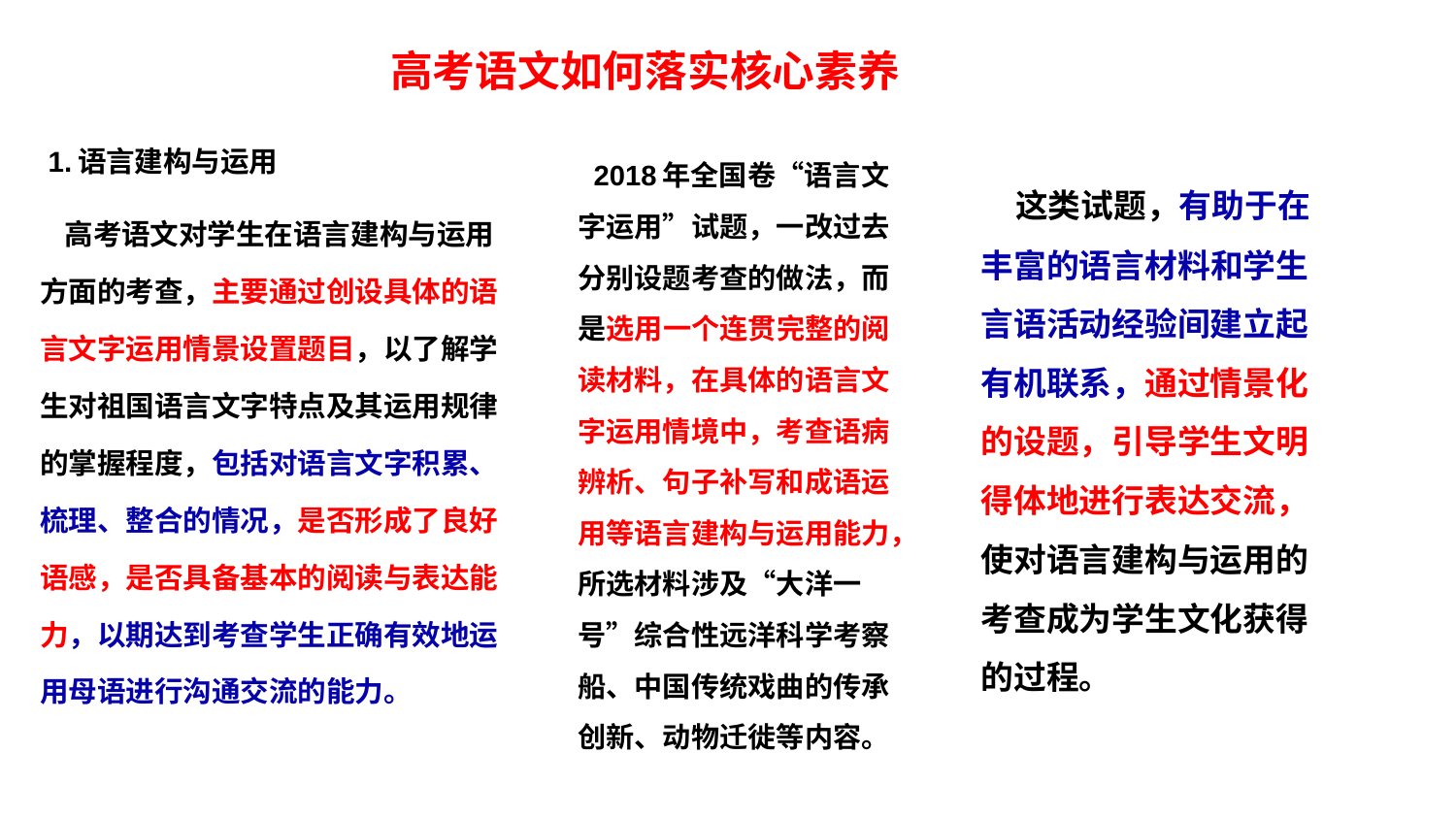

高考语文如何落实核心素养
 1.语言建构与运用
   高考语文对学生在语言建构与运用方面的考查，主要通过创设具体的语言文字运用情景设置题目，以了解学生对祖国语言文字特点及其运用规律的掌握程度，包括对语言文字积累、梳理、整合的情况，是否形成了良好语感，是否具备基本的阅读与表达能力，以期达到考查学生正确有效地运用母语进行沟通交流的能力。
  2018年全国卷“语言文字运用”试题，一改过去分别设题考查的做法，而是选用一个连贯完整的阅读材料，在具体的语言文字运用情境中，考查语病辨析、句子补写和成语运用等语言建构与运用能力，所选材料涉及“大洋一号”综合性远洋科学考察船、中国传统戏曲的传承创新、动物迁徙等内容。
   这类试题，有助于在丰富的语言材料和学生言语活动经验间建立起有机联系，通过情景化的设题，引导学生文明得体地进行表达交流，使对语言建构与运用的考查成为学生文化获得的过程。